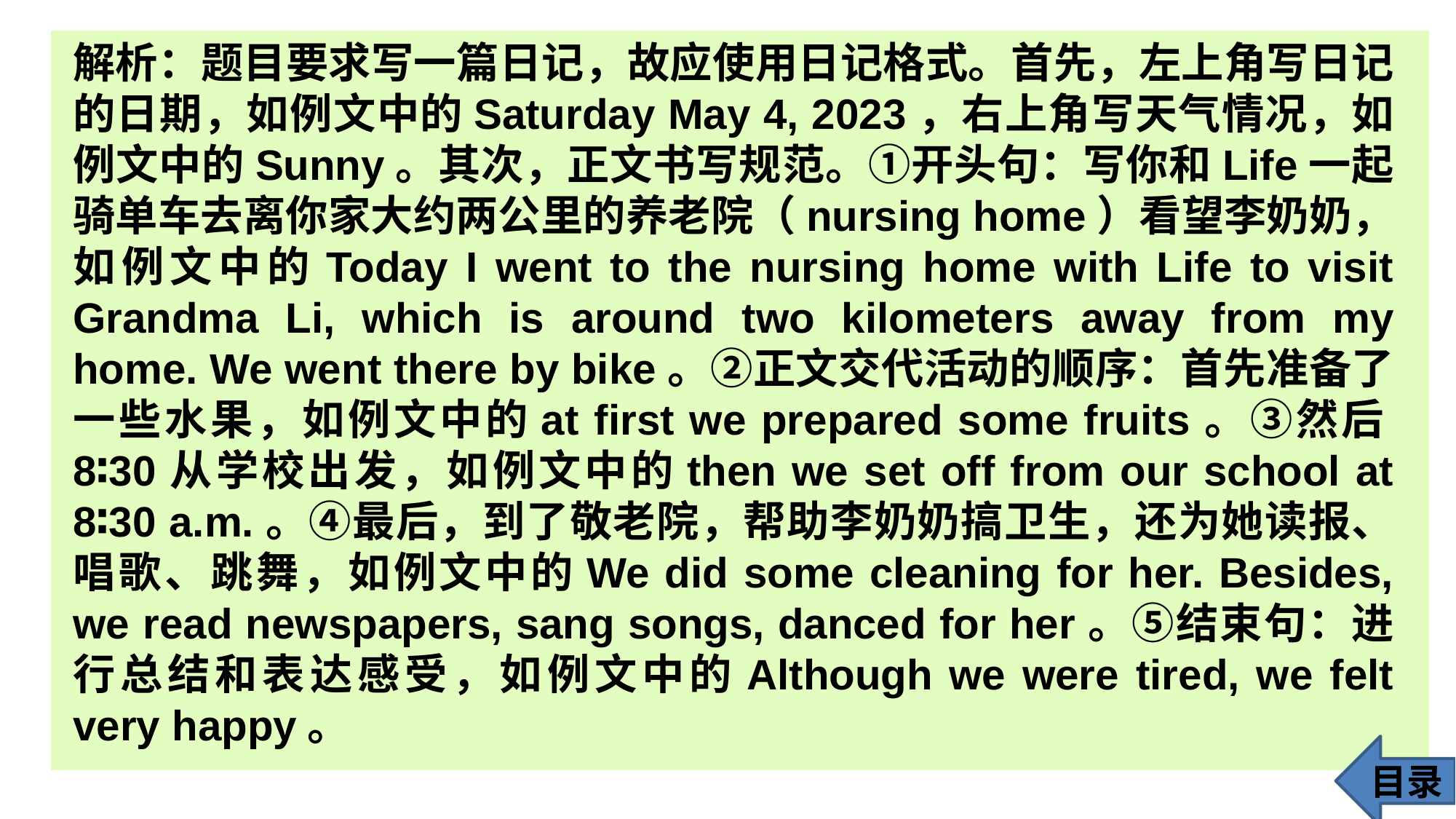

解析：题目要求写一篇日记，故应使用日记格式。首先，左上角写日记的日期，如例文中的Saturday May 4, 2023，右上角写天气情况，如例文中的Sunny。其次，正文书写规范。①开头句：写你和Life一起骑单车去离你家大约两公里的养老院（nursing home）看望李奶奶，如例文中的Today I went to the nursing home with Life to visit Grandma Li, which is around two kilometers away from my home. We went there by bike。②正文交代活动的顺序：首先准备了一些水果，如例文中的at first we prepared some fruits。③然后8∶30从学校出发，如例文中的then we set off from our school at 8∶30 a.m.。④最后，到了敬老院，帮助李奶奶搞卫生，还为她读报、唱歌、跳舞，如例文中的We did some cleaning for her. Besides, we read newspapers, sang songs, danced for her。⑤结束句：进行总结和表达感受，如例文中的Although we were tired, we felt very happy。
目录
78